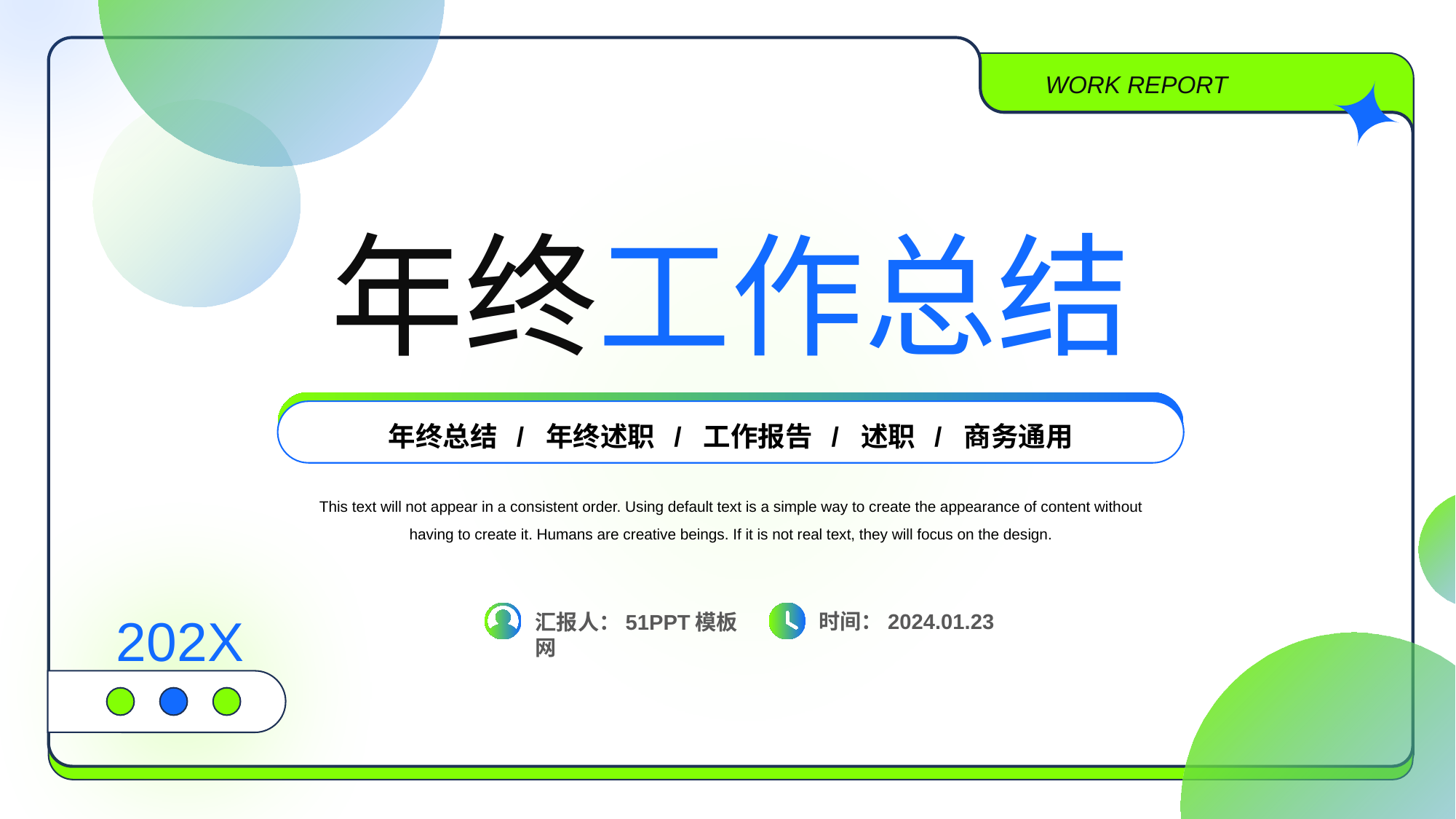

WORK REPORT

年终工作总结

年终总结  /  年终述职  /  工作报告  /  述职  /  商务通用

This text will not appear in a consistent order. Using default text is a simple way to create the appearance of content without having to create it. Humans are creative beings. If it is not real text, they will focus on the design.

202X
时间：2024.01.23

汇报人：51PPT模板网